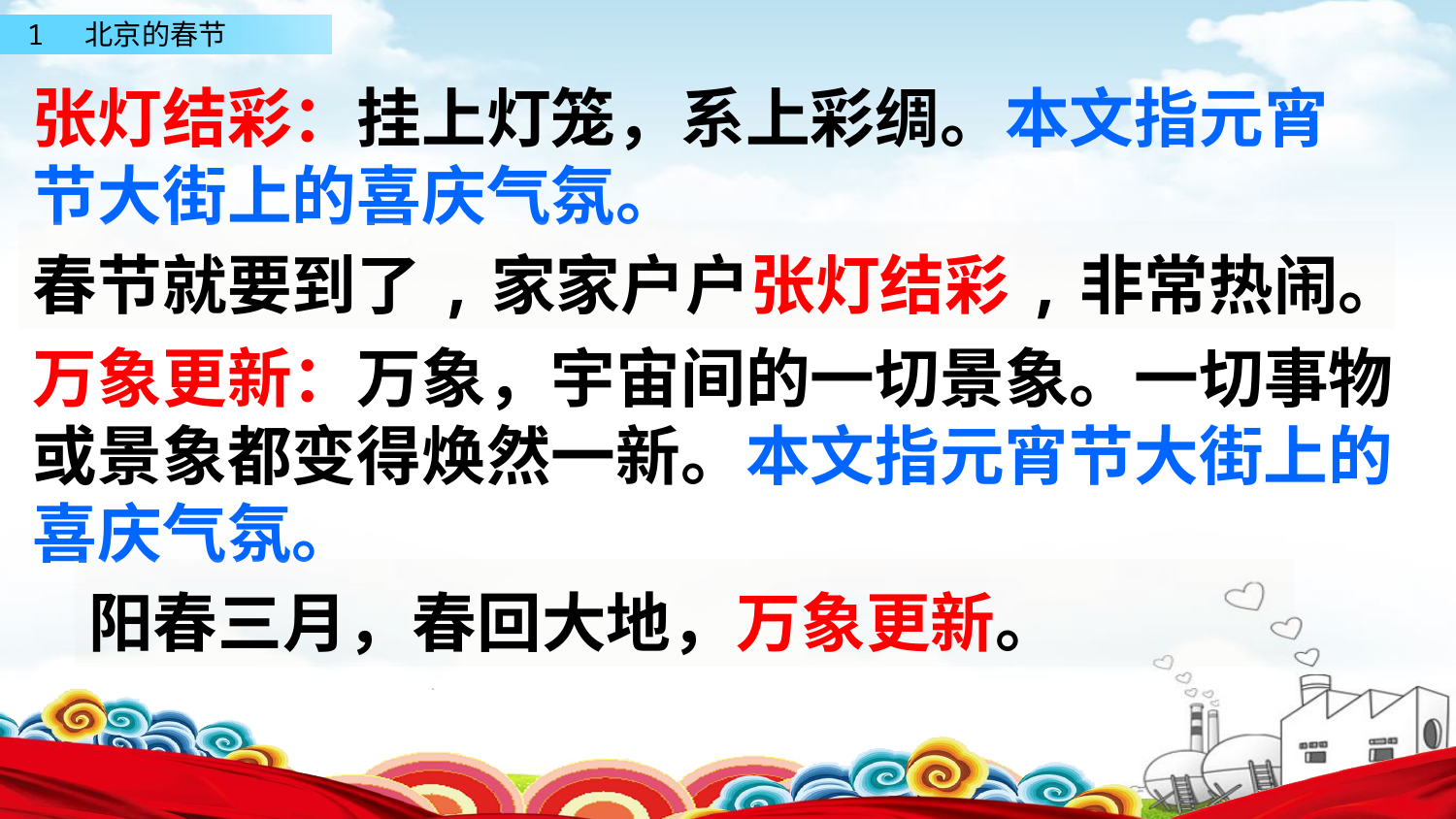

张灯结彩：挂上灯笼，系上彩绸。本文指元宵节大街上的喜庆气氛。
春节就要到了,家家户户张灯结彩,非常热闹。
万象更新：万象，宇宙间的一切景象。一切事物或景象都变得焕然一新。本文指元宵节大街上的喜庆气氛。
阳春三月，春回大地，万象更新。